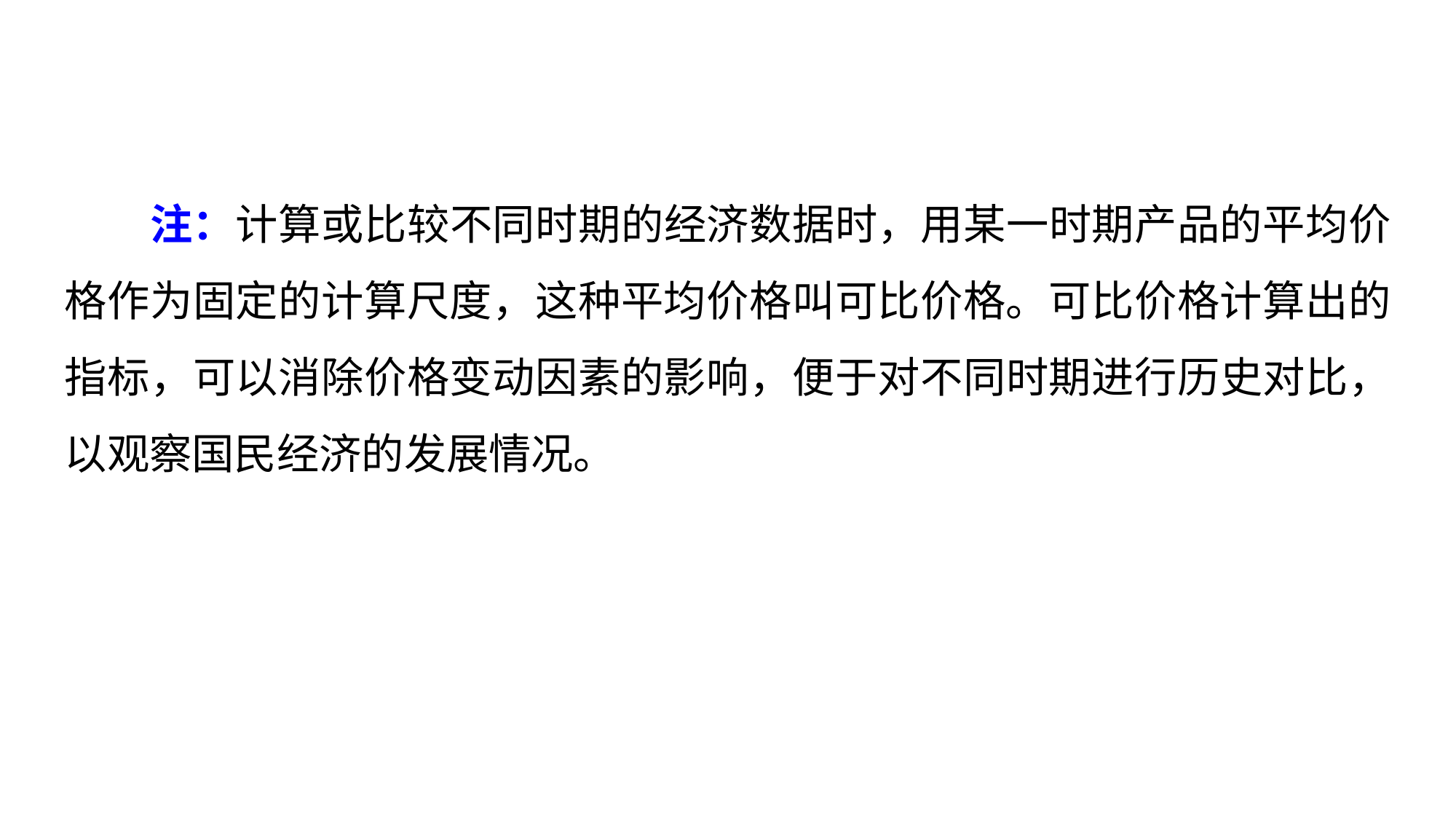

注：计算或比较不同时期的经济数据时，用某一时期产品的平均价格作为固定的计算尺度，这种平均价格叫可比价格。可比价格计算出的指标，可以消除价格变动因素的影响，便于对不同时期进行历史对比，以观察国民经济的发展情况。